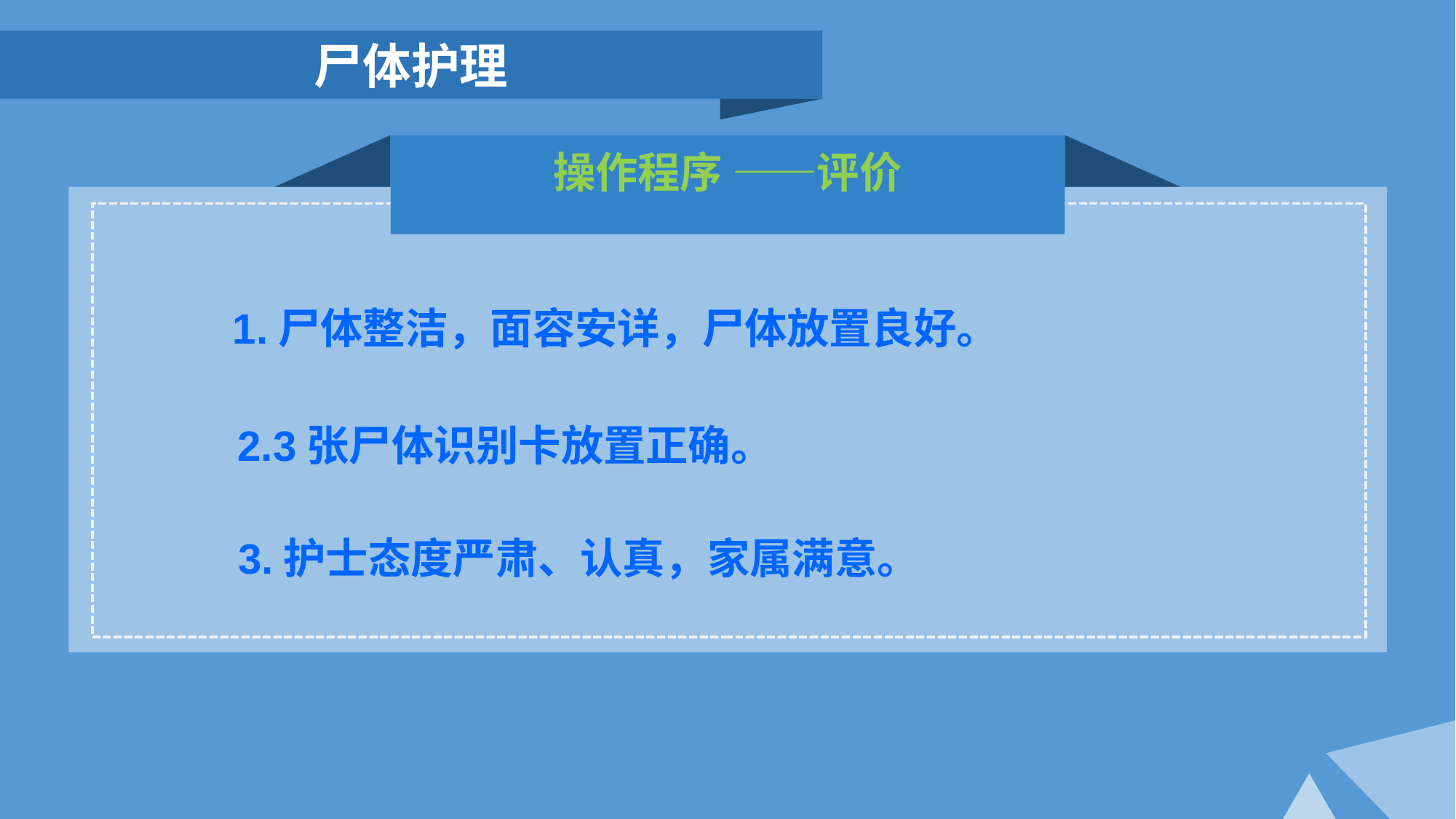

尸体护理

            操作程序 ——评价

1.尸体整洁，面容安详，尸体放置良好。

 2.3张尸体识别卡放置正确。
 3.护士态度严肃、认真，家属满意。